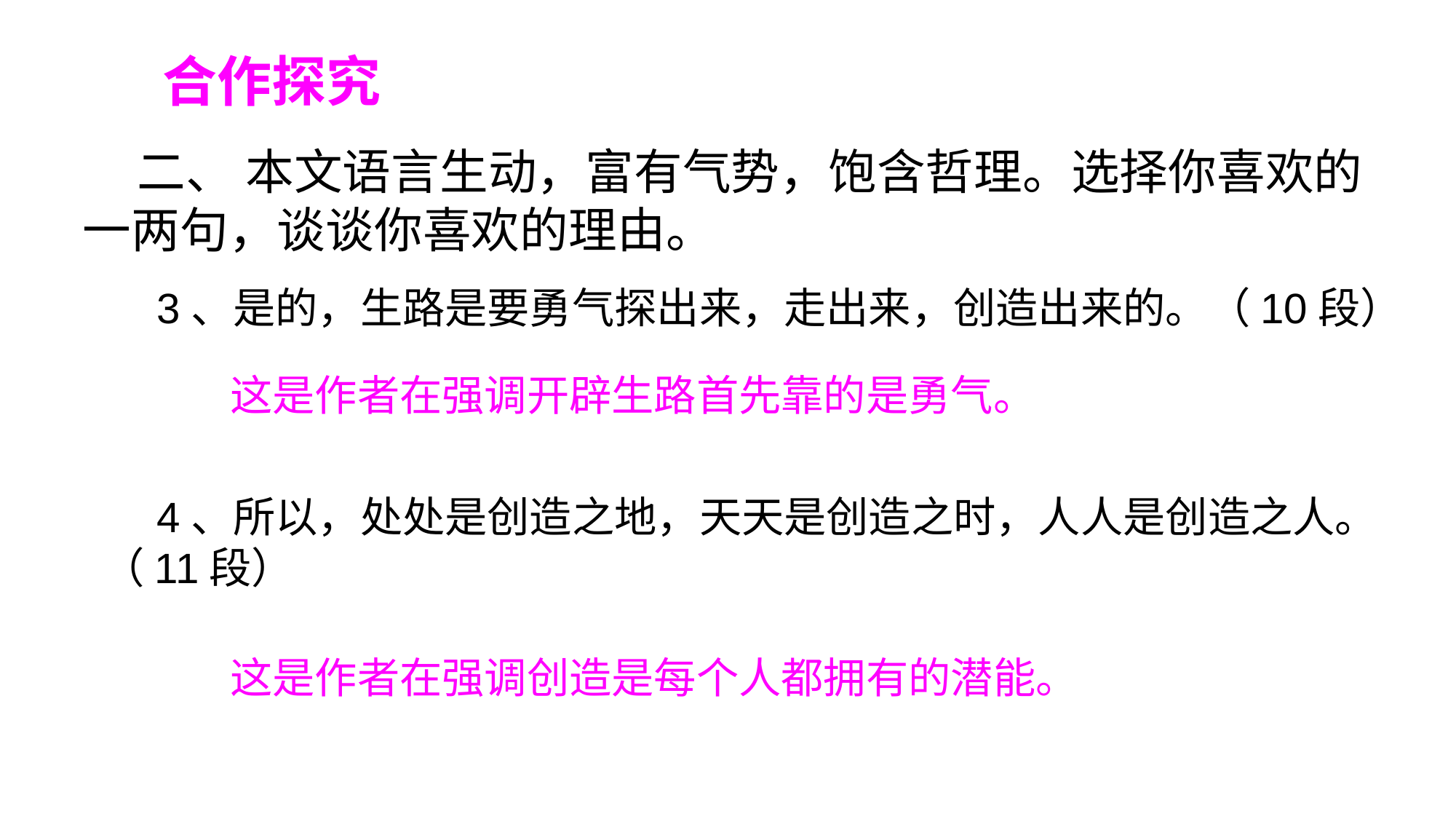

合作探究
二、 本文语言生动，富有气势，饱含哲理。选择你喜欢的一两句，谈谈你喜欢的理由。
3、是的，生路是要勇气探出来，走出来，创造出来的。（10段）
       这是作者在强调开辟生路首先靠的是勇气。
4、所以，处处是创造之地，天天是创造之时，人人是创造之人。（11段）
       这是作者在强调创造是每个人都拥有的潜能。